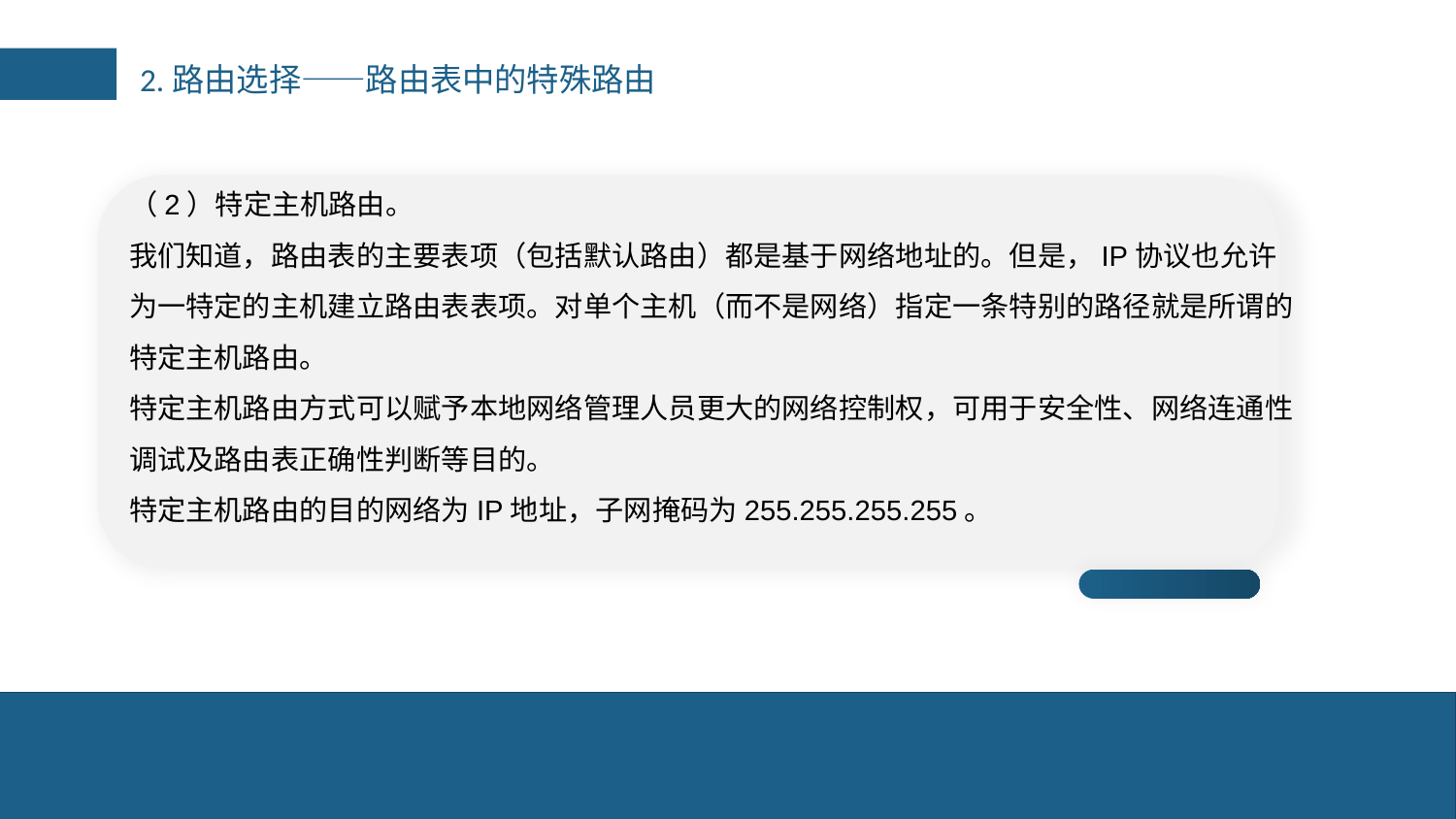

2.路由选择——路由表中的特殊路由
（2）特定主机路由。
我们知道，路由表的主要表项（包括默认路由）都是基于网络地址的。但是，IP协议也允许为一特定的主机建立路由表表项。对单个主机（而不是网络）指定一条特别的路径就是所谓的特定主机路由。
特定主机路由方式可以赋予本地网络管理人员更大的网络控制权，可用于安全性、网络连通性调试及路由表正确性判断等目的。
特定主机路由的目的网络为IP地址，子网掩码为255.255.255.255。